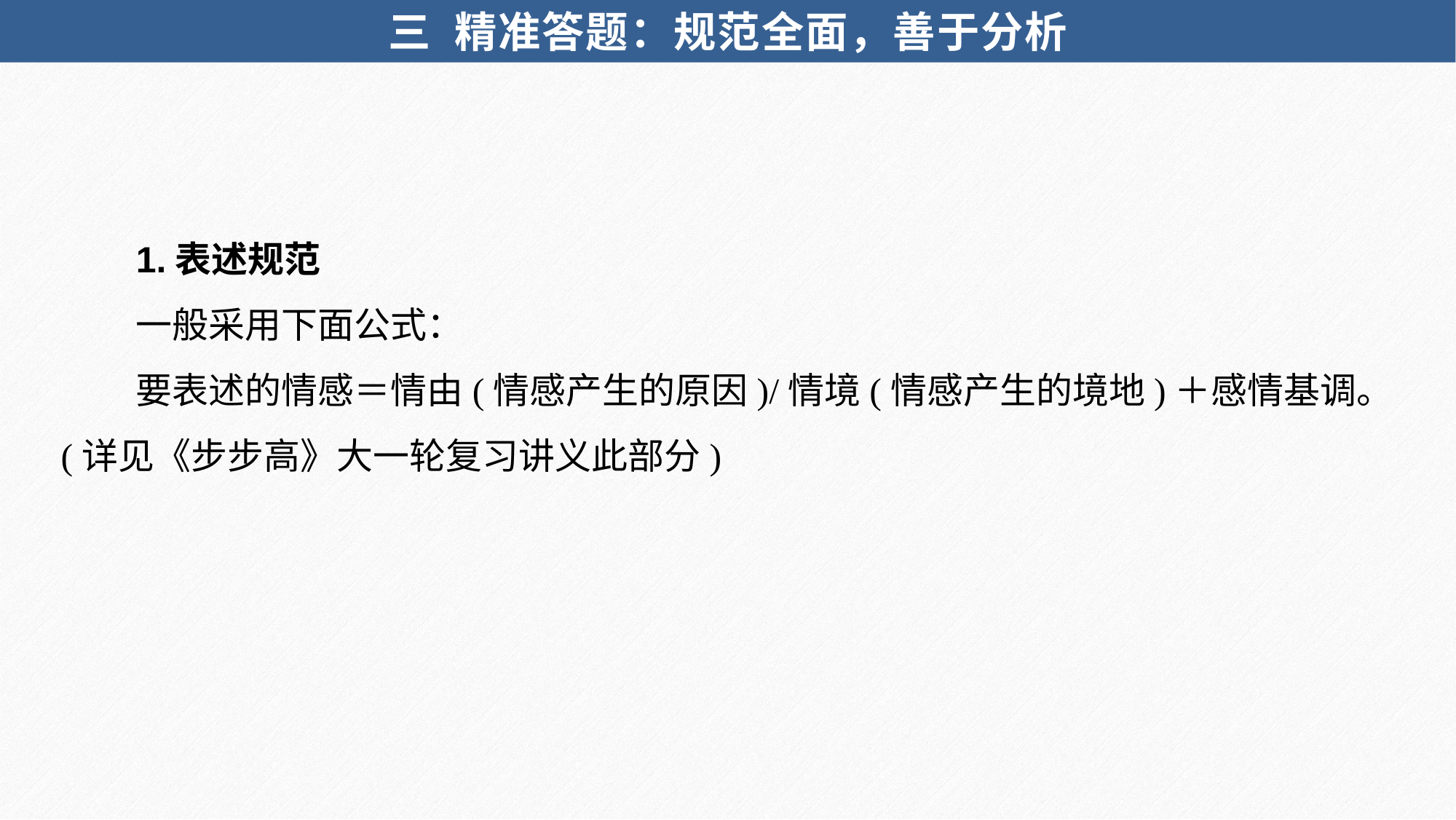

三  精准答题：规范全面，善于分析
1.表述规范
一般采用下面公式：
要表述的情感＝情由(情感产生的原因)/情境(情感产生的境地)＋感情基调。(详见《步步高》大一轮复习讲义此部分)